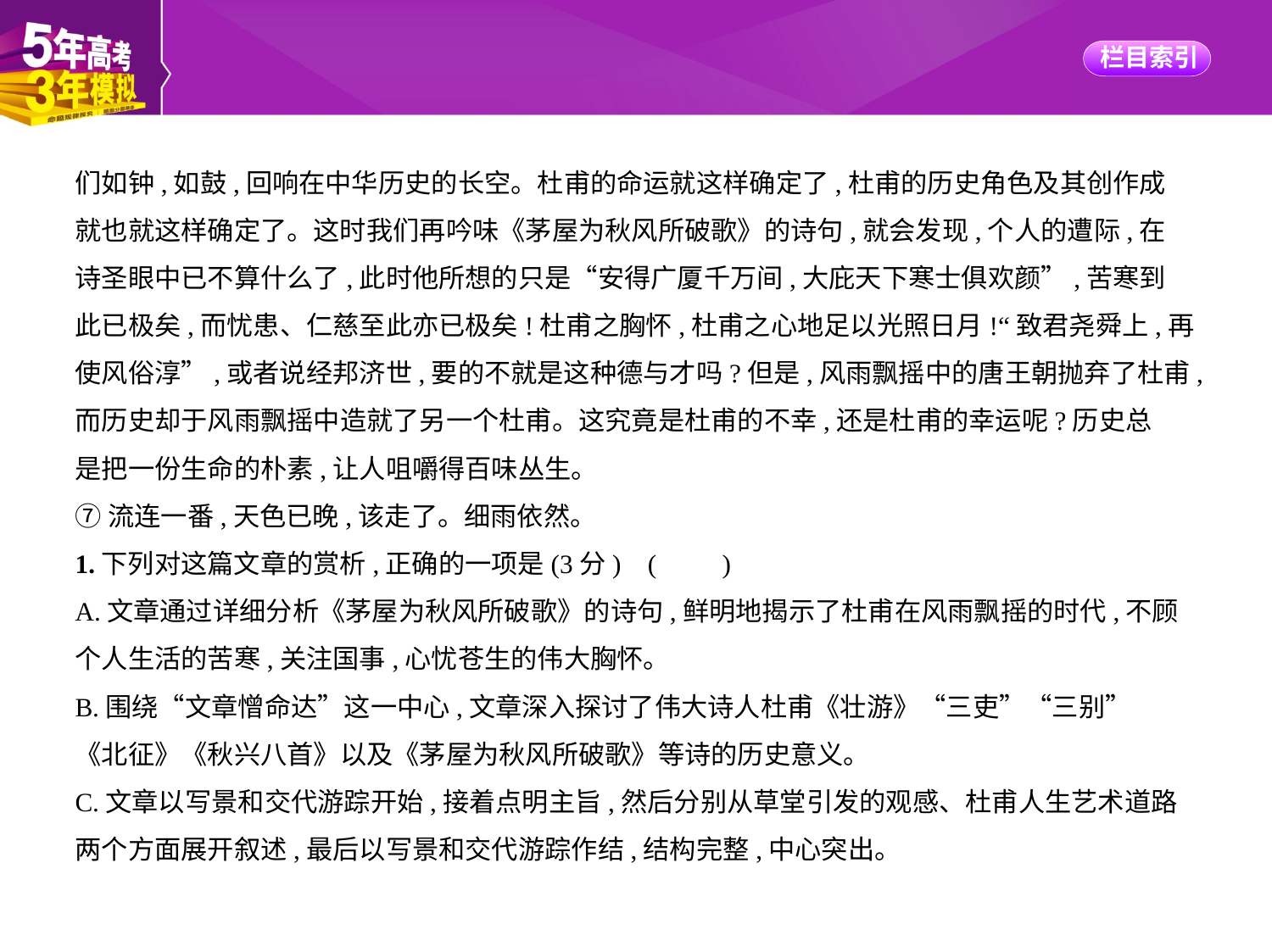

们如钟,如鼓,回响在中华历史的长空。杜甫的命运就这样确定了,杜甫的历史角色及其创作成
就也就这样确定了。这时我们再吟味《茅屋为秋风所破歌》的诗句,就会发现,个人的遭际,在
诗圣眼中已不算什么了,此时他所想的只是“安得广厦千万间,大庇天下寒士俱欢颜”,苦寒到
此已极矣,而忧患、仁慈至此亦已极矣!杜甫之胸怀,杜甫之心地足以光照日月!“致君尧舜上,再
使风俗淳”,或者说经邦济世,要的不就是这种德与才吗?但是,风雨飘摇中的唐王朝抛弃了杜甫,
而历史却于风雨飘摇中造就了另一个杜甫。这究竟是杜甫的不幸,还是杜甫的幸运呢?历史总
是把一份生命的朴素,让人咀嚼得百味丛生。
⑦流连一番,天色已晚,该走了。细雨依然。
1.下列对这篇文章的赏析,正确的一项是(3分) (　　)
A.文章通过详细分析《茅屋为秋风所破歌》的诗句,鲜明地揭示了杜甫在风雨飘摇的时代,不顾
个人生活的苦寒,关注国事,心忧苍生的伟大胸怀。
B.围绕“文章憎命达”这一中心,文章深入探讨了伟大诗人杜甫《壮游》“三吏”“三别”
《北征》《秋兴八首》以及《茅屋为秋风所破歌》等诗的历史意义。
C.文章以写景和交代游踪开始,接着点明主旨,然后分别从草堂引发的观感、杜甫人生艺术道路
两个方面展开叙述,最后以写景和交代游踪作结,结构完整,中心突出。